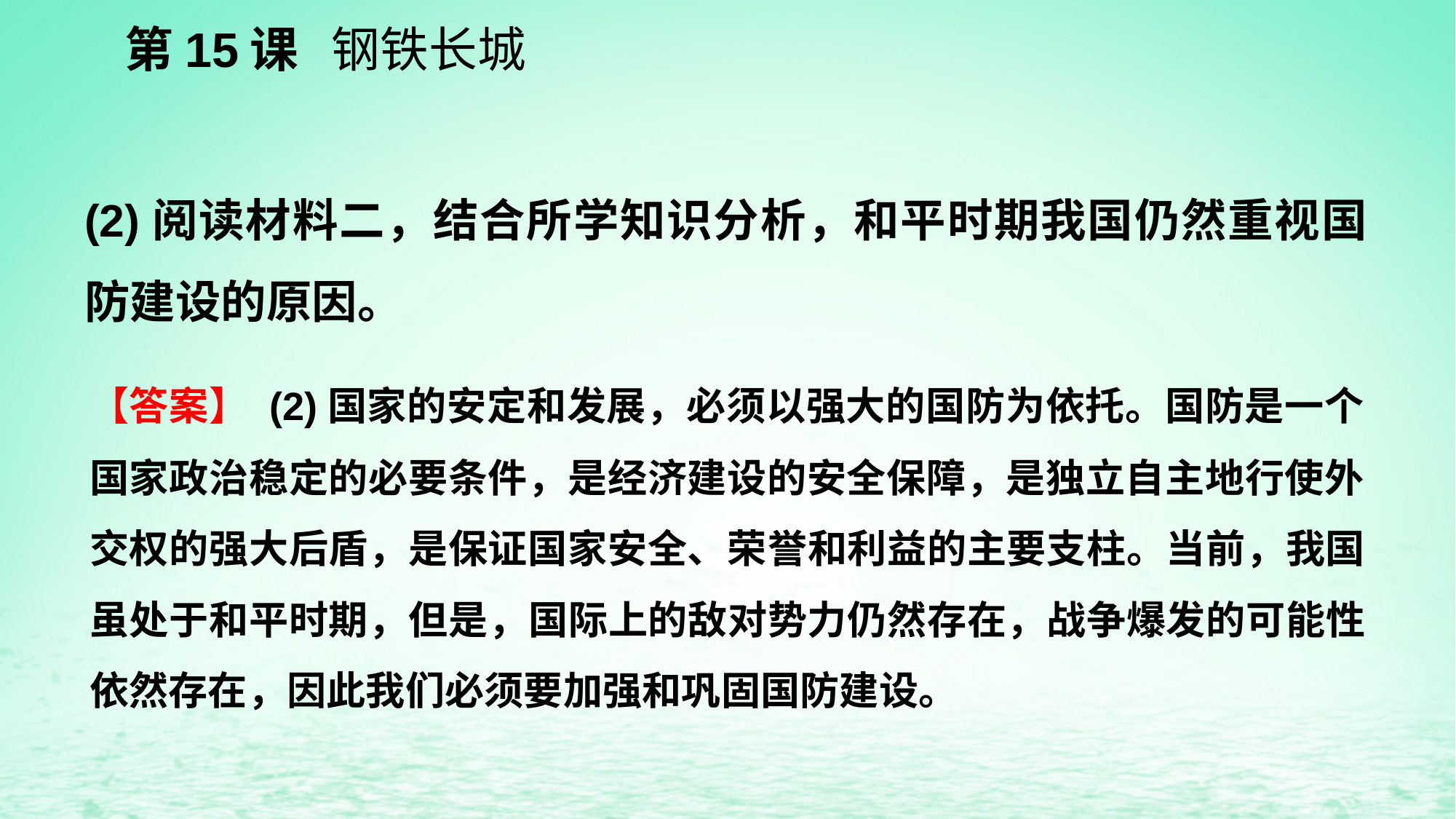

第15课   钢铁长城
(2)阅读材料二，结合所学知识分析，和平时期我国仍然重视国防建设的原因。
【答案】 (2)国家的安定和发展，必须以强大的国防为依托。国防是一个国家政治稳定的必要条件，是经济建设的安全保障，是独立自主地行使外交权的强大后盾，是保证国家安全、荣誉和利益的主要支柱。当前，我国虽处于和平时期，但是，国际上的敌对势力仍然存在，战争爆发的可能性依然存在，因此我们必须要加强和巩固国防建设。